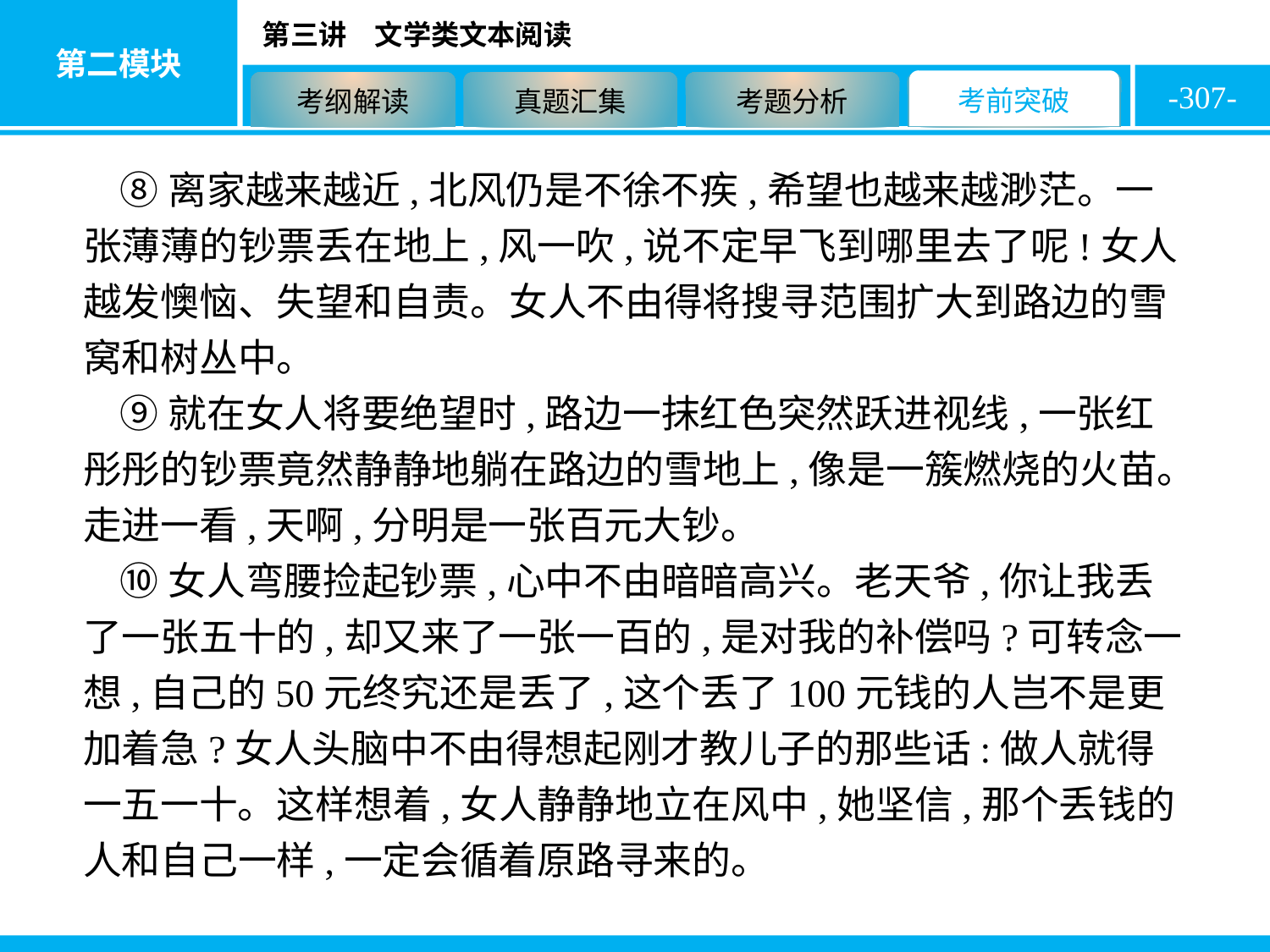

-307-
⑧离家越来越近,北风仍是不徐不疾,希望也越来越渺茫。一张薄薄的钞票丢在地上,风一吹,说不定早飞到哪里去了呢!女人越发懊恼、失望和自责。女人不由得将搜寻范围扩大到路边的雪窝和树丛中。
⑨就在女人将要绝望时,路边一抹红色突然跃进视线,一张红彤彤的钞票竟然静静地躺在路边的雪地上,像是一簇燃烧的火苗。走进一看,天啊,分明是一张百元大钞。
⑩女人弯腰捡起钞票,心中不由暗暗高兴。老天爷,你让我丢了一张五十的,却又来了一张一百的,是对我的补偿吗?可转念一想,自己的50元终究还是丢了,这个丢了100元钱的人岂不是更加着急?女人头脑中不由得想起刚才教儿子的那些话:做人就得一五一十。这样想着,女人静静地立在风中,她坚信,那个丢钱的人和自己一样,一定会循着原路寻来的。